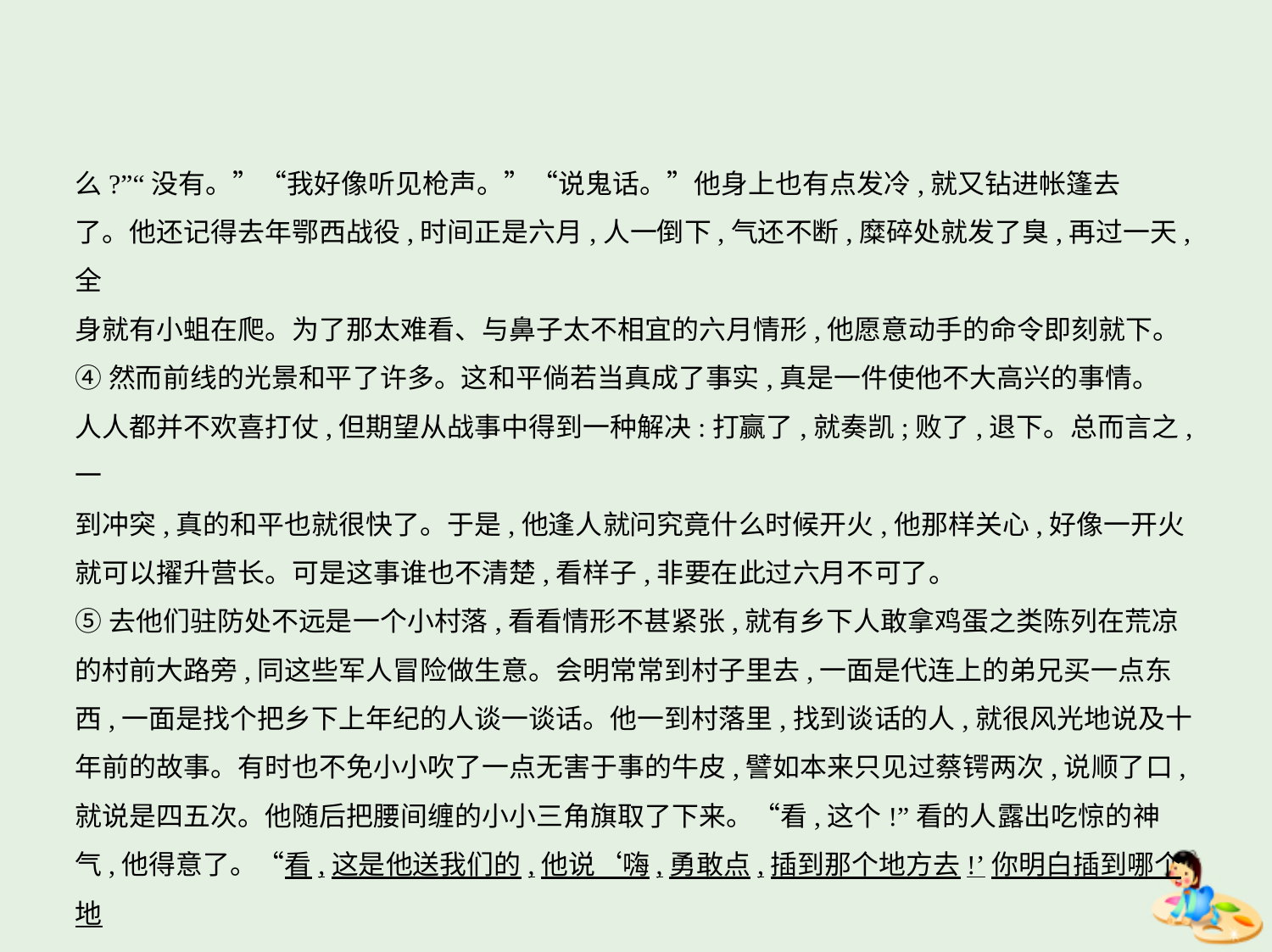

么?”“没有。”“我好像听见枪声。”“说鬼话。”他身上也有点发冷,就又钻进帐篷去
了。他还记得去年鄂西战役,时间正是六月,人一倒下,气还不断,糜碎处就发了臭,再过一天,全
身就有小蛆在爬。为了那太难看、与鼻子太不相宜的六月情形,他愿意动手的命令即刻就下。
④然而前线的光景和平了许多。这和平倘若当真成了事实,真是一件使他不大高兴的事情。
人人都并不欢喜打仗,但期望从战事中得到一种解决:打赢了,就奏凯;败了,退下。总而言之,一
到冲突,真的和平也就很快了。于是,他逢人就问究竟什么时候开火,他那样关心,好像一开火
就可以擢升营长。可是这事谁也不清楚,看样子,非要在此过六月不可了。
⑤去他们驻防处不远是一个小村落,看看情形不甚紧张,就有乡下人敢拿鸡蛋之类陈列在荒凉
的村前大路旁,同这些军人冒险做生意。会明常常到村子里去,一面是代连上的弟兄买一点东
西,一面是找个把乡下上年纪的人谈一谈话。他一到村落里,找到谈话的人,就很风光地说及十
年前的故事。有时也不免小小吹了一点无害于事的牛皮,譬如本来只见过蔡锷两次,说顺了口,
就说是四五次。他随后把腰间缠的小小三角旗取了下来。“看,这个!”看的人露出吃惊的神
气,他得意了。“看,这是他送我们的,他说‘嗨,勇敢点,插到那个地方去!’你明白插到哪个地